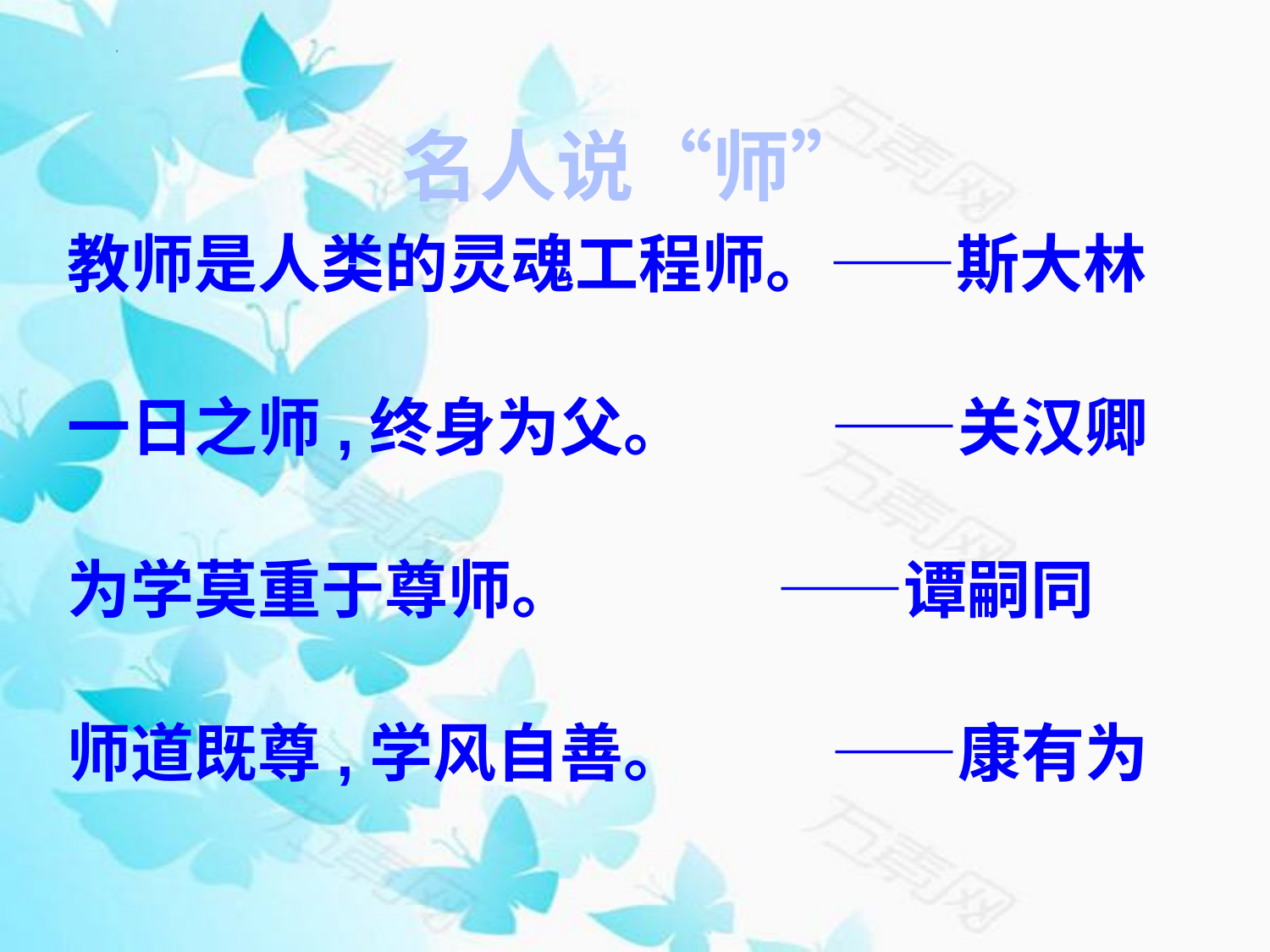

# 名人说“师”

教师是人类的灵魂工程师。——斯大林

一日之师,终身为父。          ——关汉卿

为学莫重于尊师。              ——谭嗣同

师道既尊,学风自善。          ——康有为